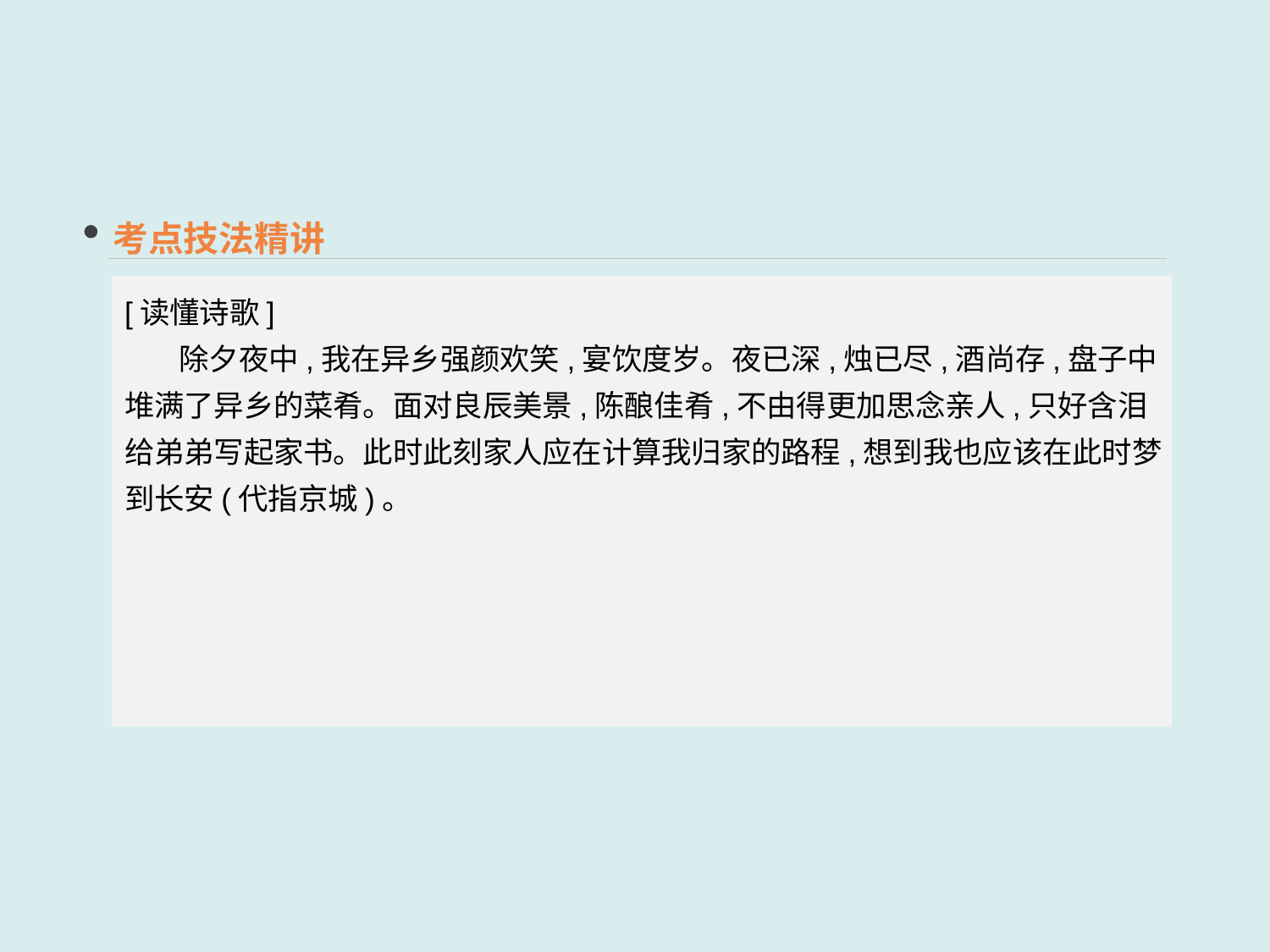

考点技法精讲

[读懂诗歌]
       除夕夜中,我在异乡强颜欢笑,宴饮度岁。夜已深,烛已尽,酒尚存,盘子中堆满了异乡的菜肴。面对良辰美景,陈酿佳肴,不由得更加思念亲人,只好含泪给弟弟写起家书。此时此刻家人应在计算我归家的路程,想到我也应该在此时梦到长安(代指京城)。